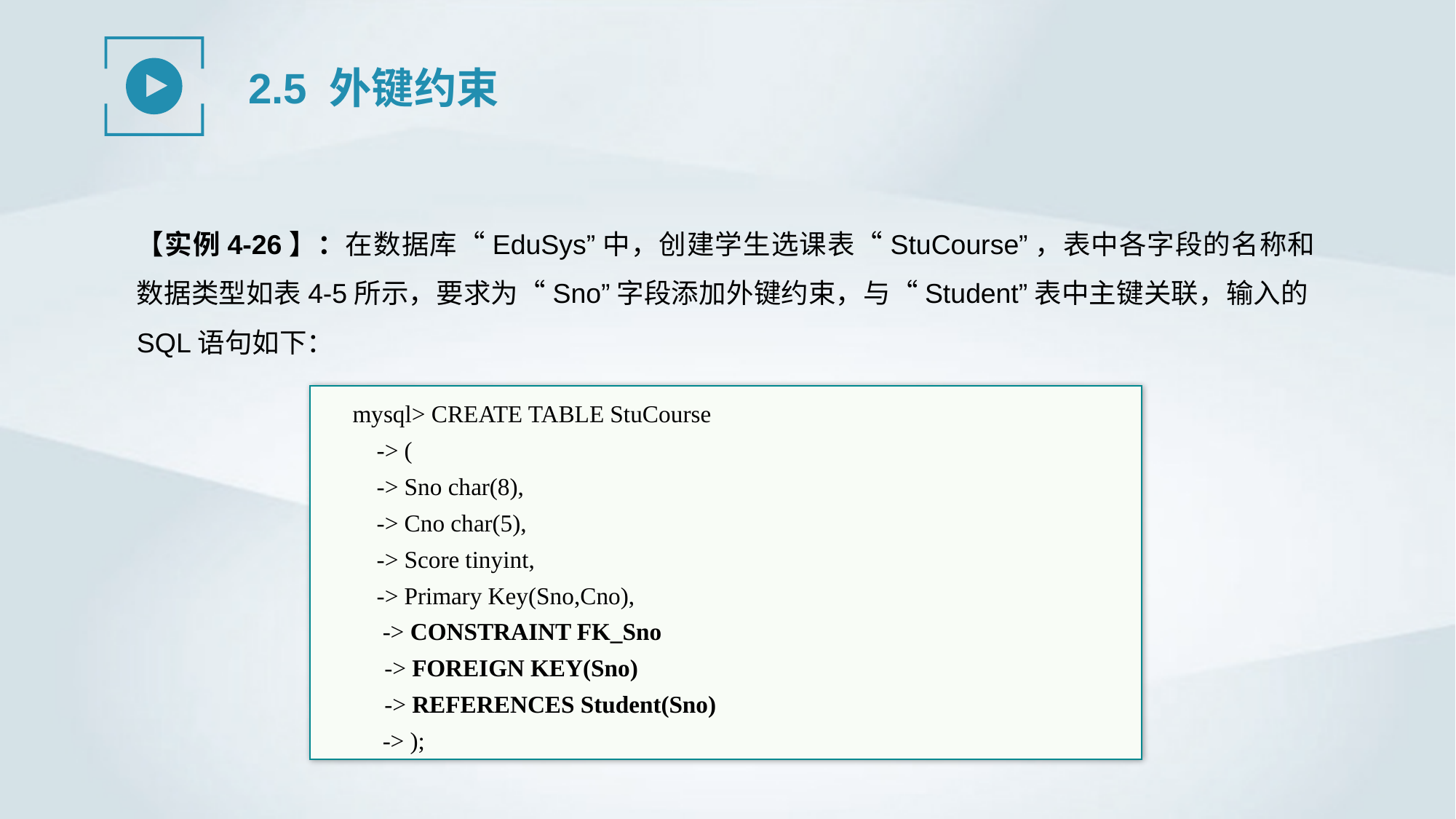

2.5 外键约束
【实例4-26】：在数据库“EduSys”中，创建学生选课表“StuCourse”，表中各字段的名称和数据类型如表4-5所示，要求为“Sno”字段添加外键约束，与“Student”表中主键关联，输入的SQL语句如下：
mysql> CREATE TABLE StuCourse
    -> (
    -> Sno char(8),
    -> Cno char(5),
    -> Score tinyint,
    -> Primary Key(Sno,Cno),
     -> CONSTRAINT FK_Sno
-> FOREIGN KEY(Sno)
-> REFERENCES Student(Sno)
     -> );